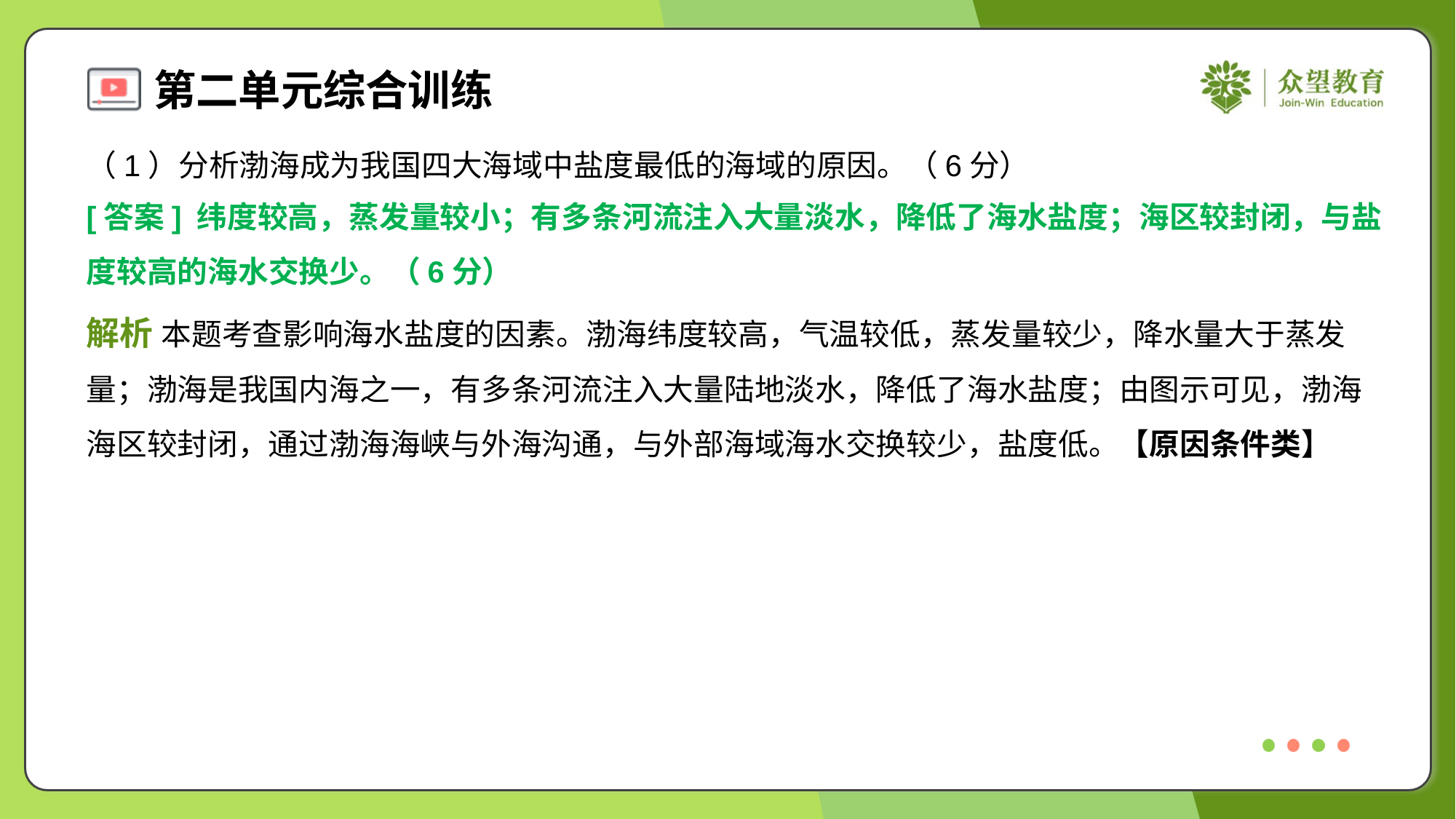

（1）分析渤海成为我国四大海域中盐度最低的海域的原因。（6分）
[答案] 纬度较高，蒸发量较小；有多条河流注入大量淡水，降低了海水盐度；海区较封闭，与盐
度较高的海水交换少。（6分）
解析 本题考查影响海水盐度的因素。渤海纬度较高，气温较低，蒸发量较少，降水量大于蒸发
量；渤海是我国内海之一，有多条河流注入大量陆地淡水，降低了海水盐度；由图示可见，渤海
海区较封闭，通过渤海海峡与外海沟通，与外部海域海水交换较少，盐度低。【原因条件类】